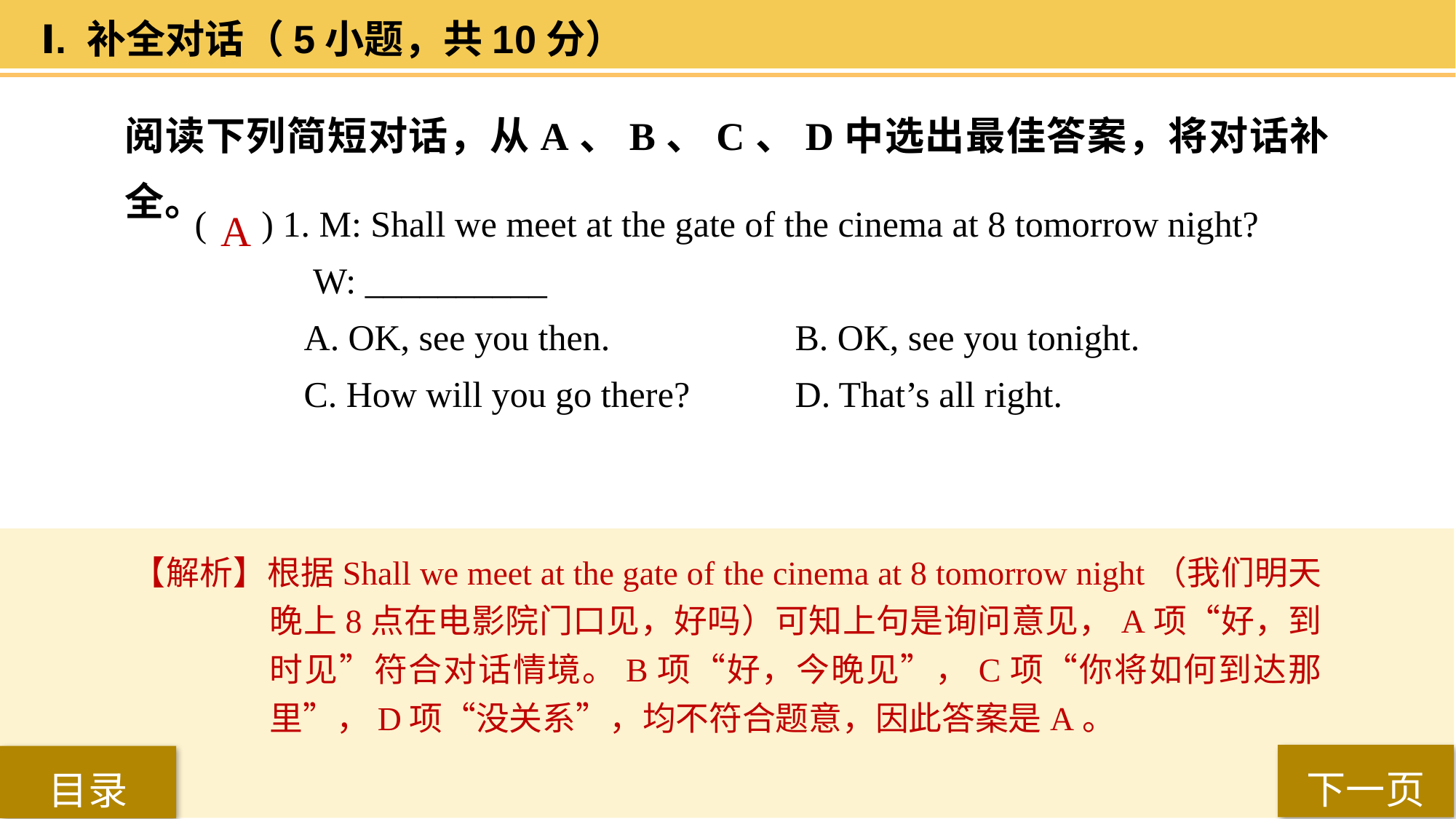

Ⅰ. 补全对话（5小题，共10分）
阅读下列简短对话，从A、B、C、D中选出最佳答案，将对话补全。
(      ) 1. M: Shall we meet at the gate of the cinema at 8 tomorrow night?
 W: __________
A. OK, see you then. 		B. OK, see you tonight.
C. How will you go there? 	D. That’s all right.
 A
【解析】根据Shall we meet at the gate of the cinema at 8 tomorrow night（我们明天晚上8点在电影院门口见，好吗）可知上句是询问意见，A项“好，到时见”符合对话情境。B项“好，今晚见”，C项“你将如何到达那里”，D项“没关系”，均不符合题意，因此答案是A。